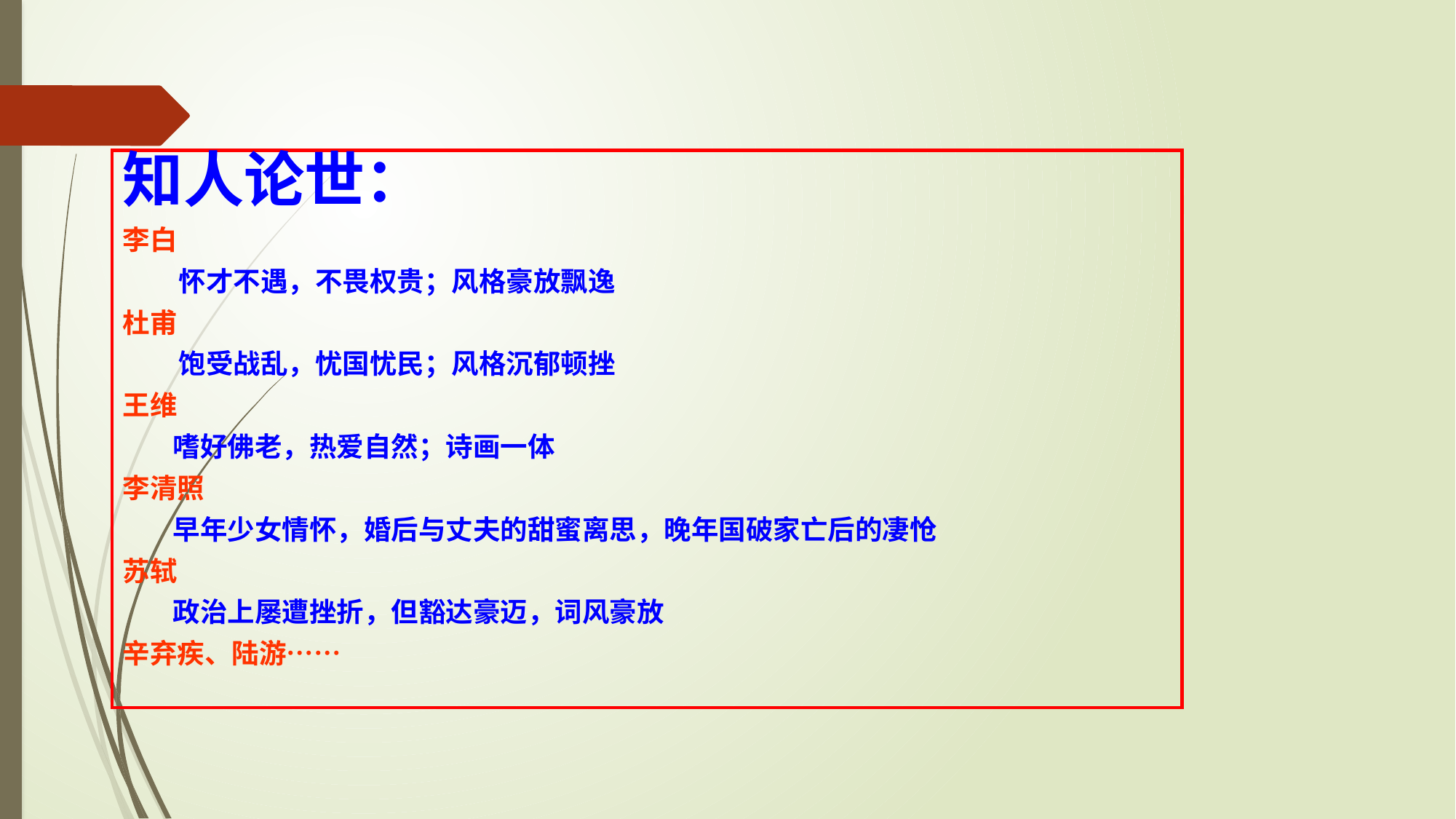

知人论世：
李白
        怀才不遇，不畏权贵；风格豪放飘逸
杜甫
        饱受战乱，忧国忧民；风格沉郁顿挫
王维
       嗜好佛老，热爱自然；诗画一体
李清照
       早年少女情怀，婚后与丈夫的甜蜜离思，晚年国破家亡后的凄怆
苏轼
       政治上屡遭挫折，但豁达豪迈，词风豪放
辛弃疾、陆游……